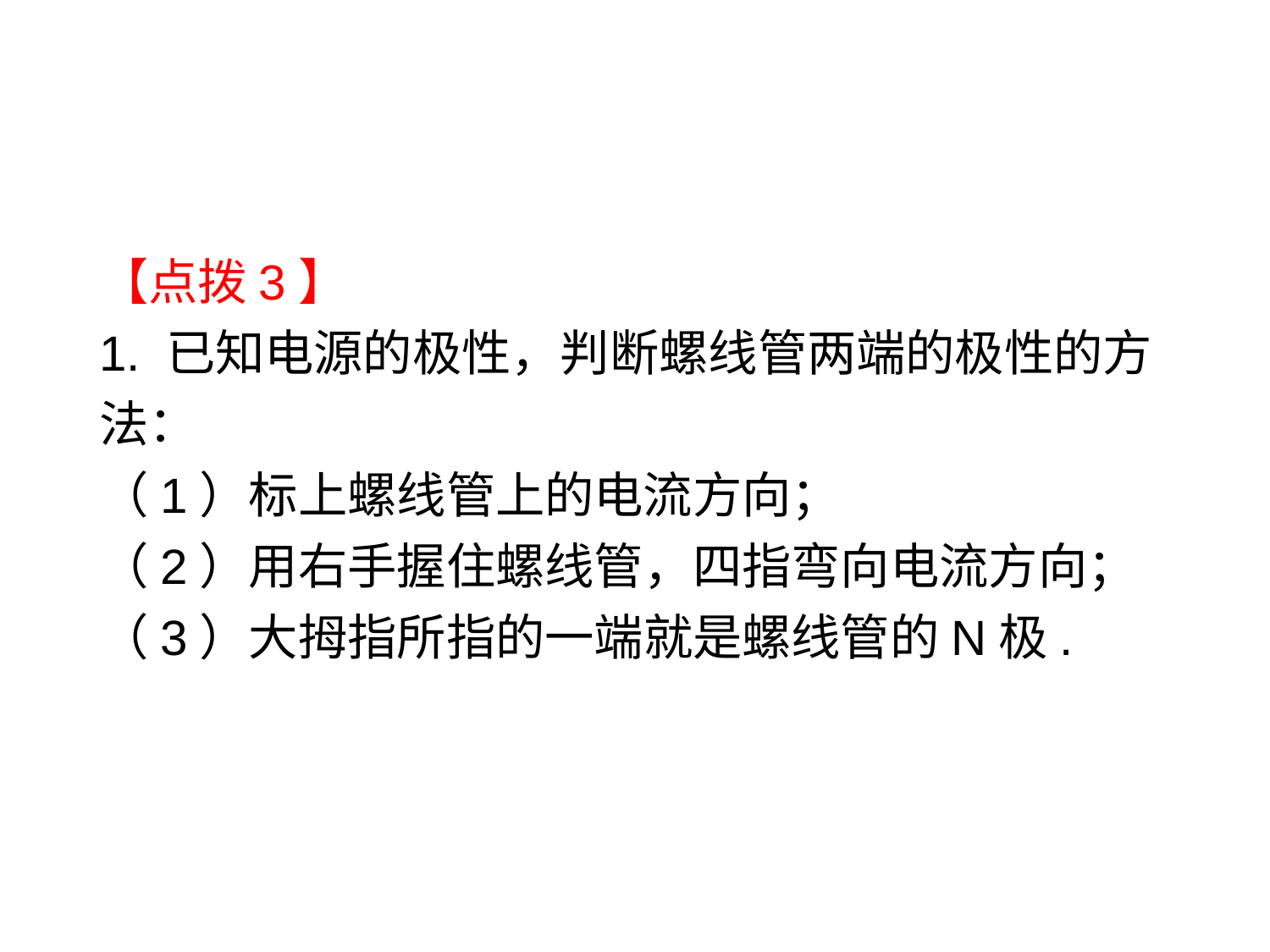

【点拨3】
1. 已知电源的极性，判断螺线管两端的极性的方法：
（1）标上螺线管上的电流方向；
（2）用右手握住螺线管，四指弯向电流方向；（3）大拇指所指的一端就是螺线管的N极.